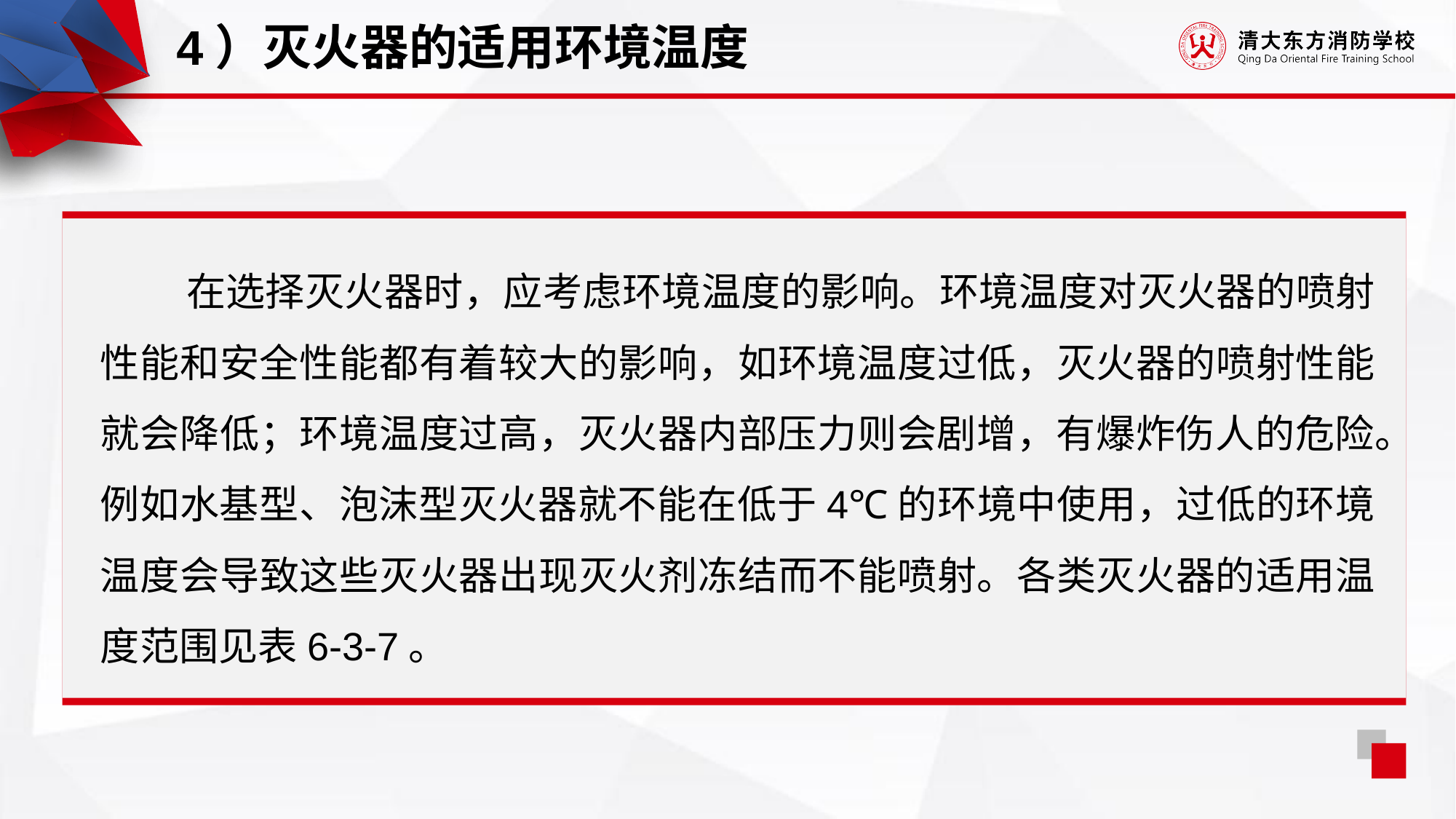

4）灭火器的适用环境温度

在选择灭火器时，应考虑环境温度的影响。环境温度对灭火器的喷射性能和安全性能都有着较大的影响，如环境温度过低，灭火器的喷射性能就会降低；环境温度过高，灭火器内部压力则会剧增，有爆炸伤人的危险。例如水基型、泡沫型灭火器就不能在低于4℃的环境中使用，过低的环境温度会导致这些灭火器出现灭火剂冻结而不能喷射。各类灭火器的适用温度范围见表6-3-7。